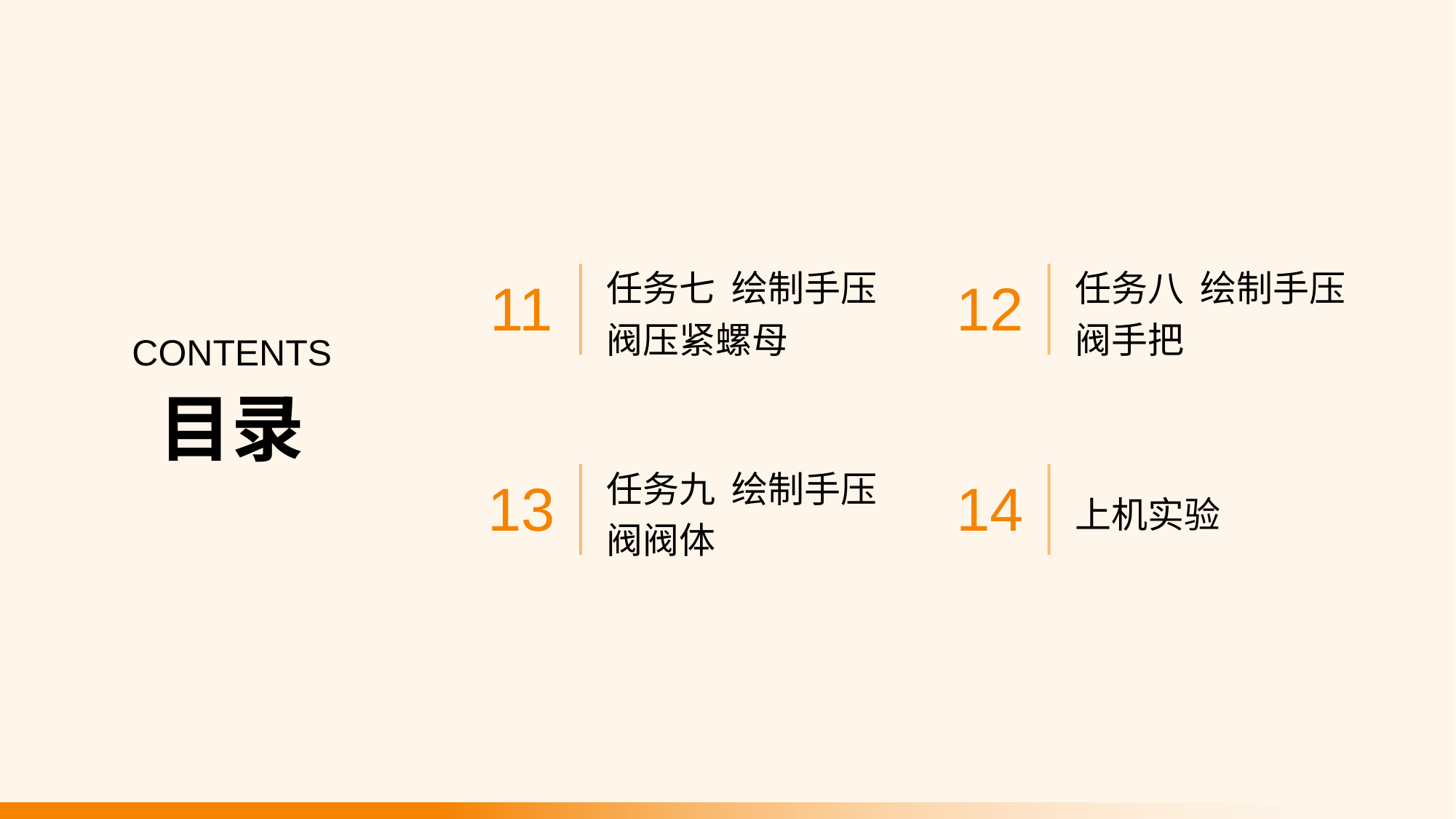

任务七  绘制手压阀压紧螺母
任务八  绘制手压阀手把

11
12
CONTENTS
目录
任务九  绘制手压阀阀体
上机实验

13
14